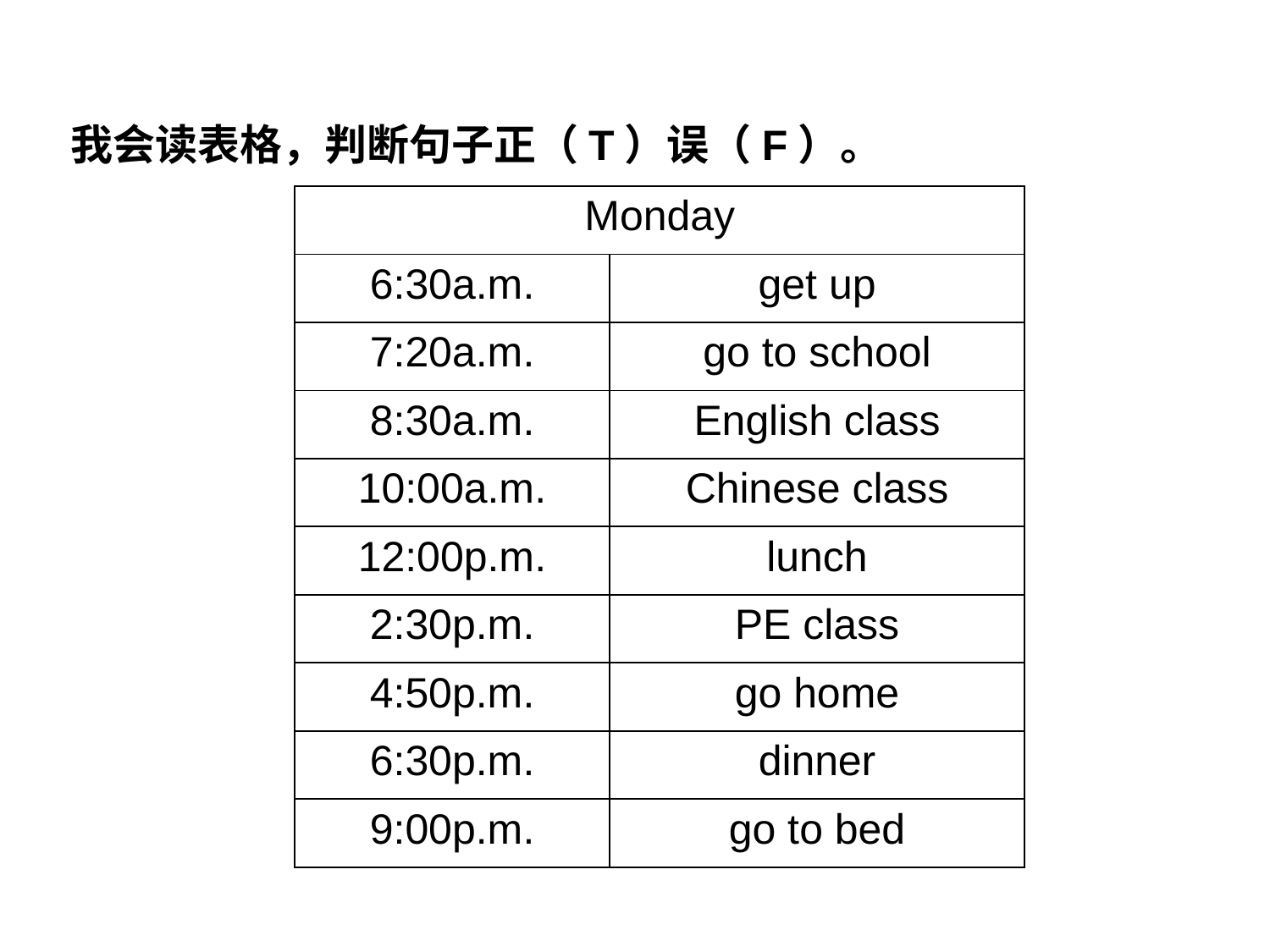

我会读表格，判断句子正（T）误（F）。
| Monday |  |
| --- | --- |
| 6:30a.m. | get up |
| 7:20a.m. | go to school |
| 8:30a.m. | English class |
| 10:00a.m. | Chinese class |
| 12:00p.m. | lunch |
| 2:30p.m. | PE class |
| 4:50p.m. | go home |
| 6:30p.m. | dinner |
| 9:00p.m. | go to bed |